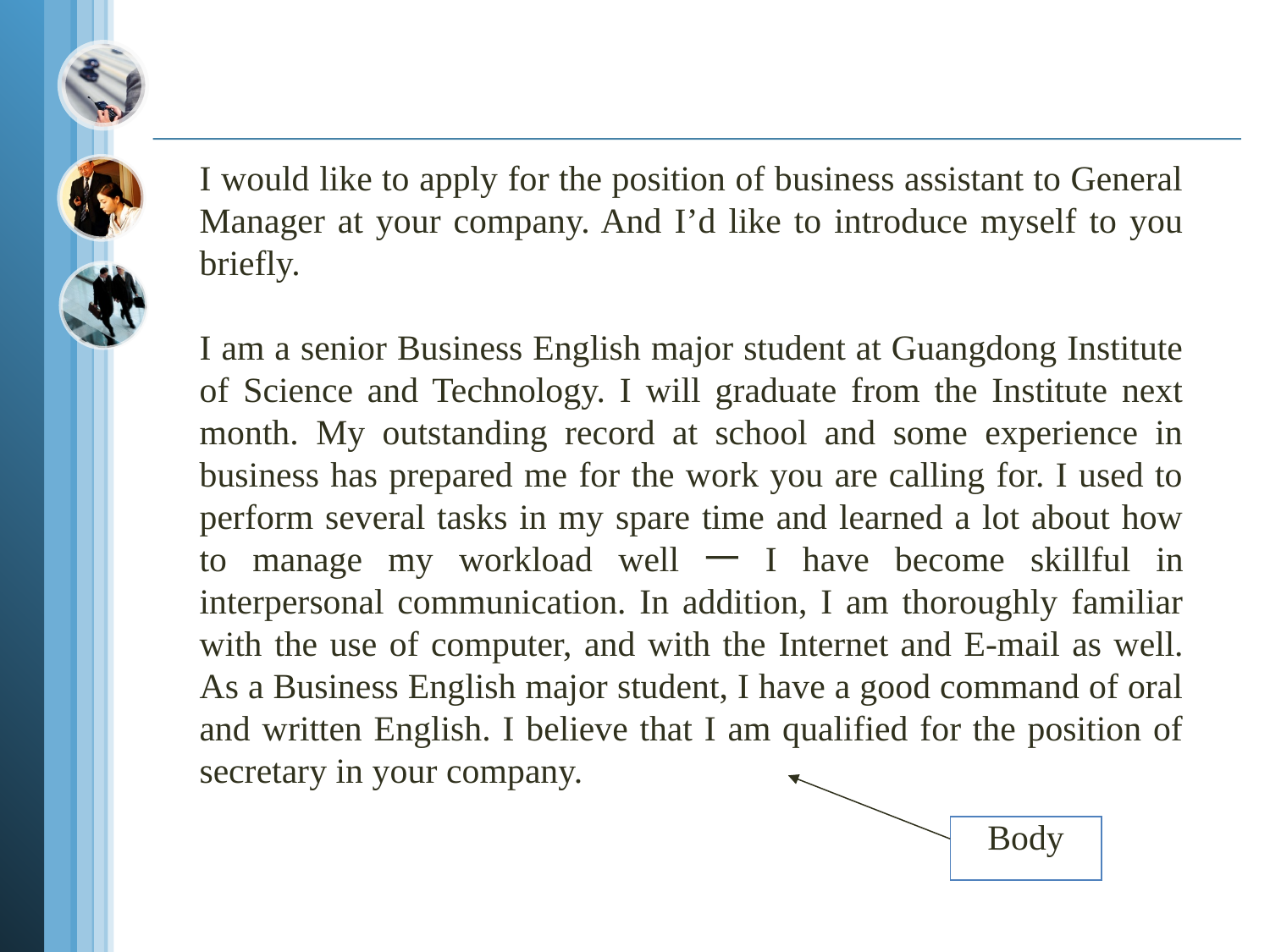

I would like to apply for the position of business assistant to General Manager at your company. And I’d like to introduce myself to you briefly.

I am a senior Business English major student at Guangdong Institute of Science and Technology. I will graduate from the Institute next month. My outstanding record at school and some experience in business has prepared me for the work you are calling for. I used to perform several tasks in my spare time and learned a lot about how to manage my workload well一I have become skillful in interpersonal communication. In addition, I am thoroughly familiar with the use of computer, and with the Internet and E-mail as well. As a Business English major student, I have a good command of oral and written English. I believe that I am qualified for the position of secretary in your company.

Body